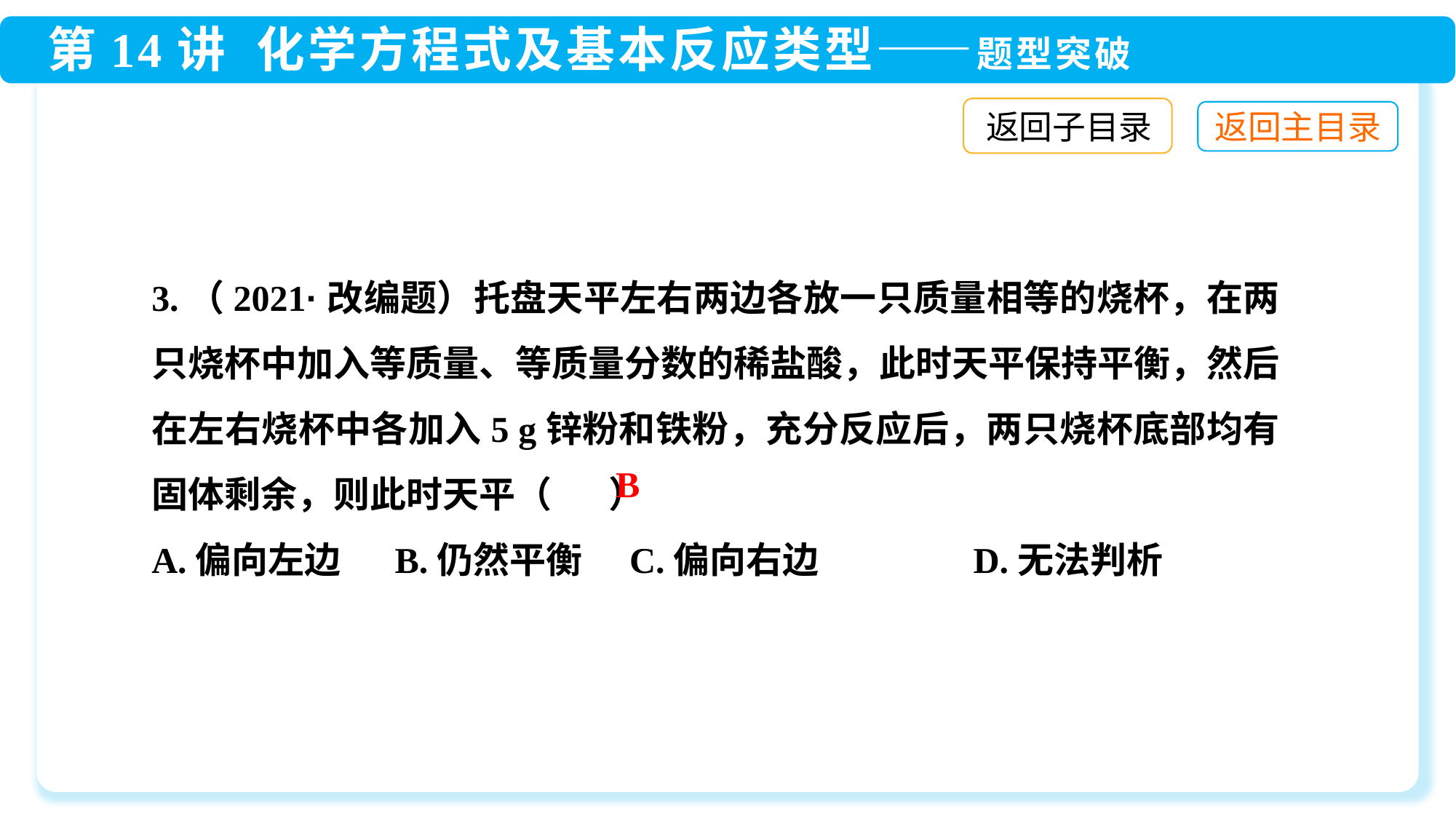

返回子目录
3.（2021·改编题）托盘天平左右两边各放一只质量相等的烧杯，在两只烧杯中加入等质量、等质量分数的稀盐酸，此时天平保持平衡，然后在左右烧杯中各加入5 g锌粉和铁粉，充分反应后，两只烧杯底部均有固体剩余，则此时天平（       ）
A.偏向左边 	  B.仍然平衡	    C.偏向右边	      D.无法判析
B